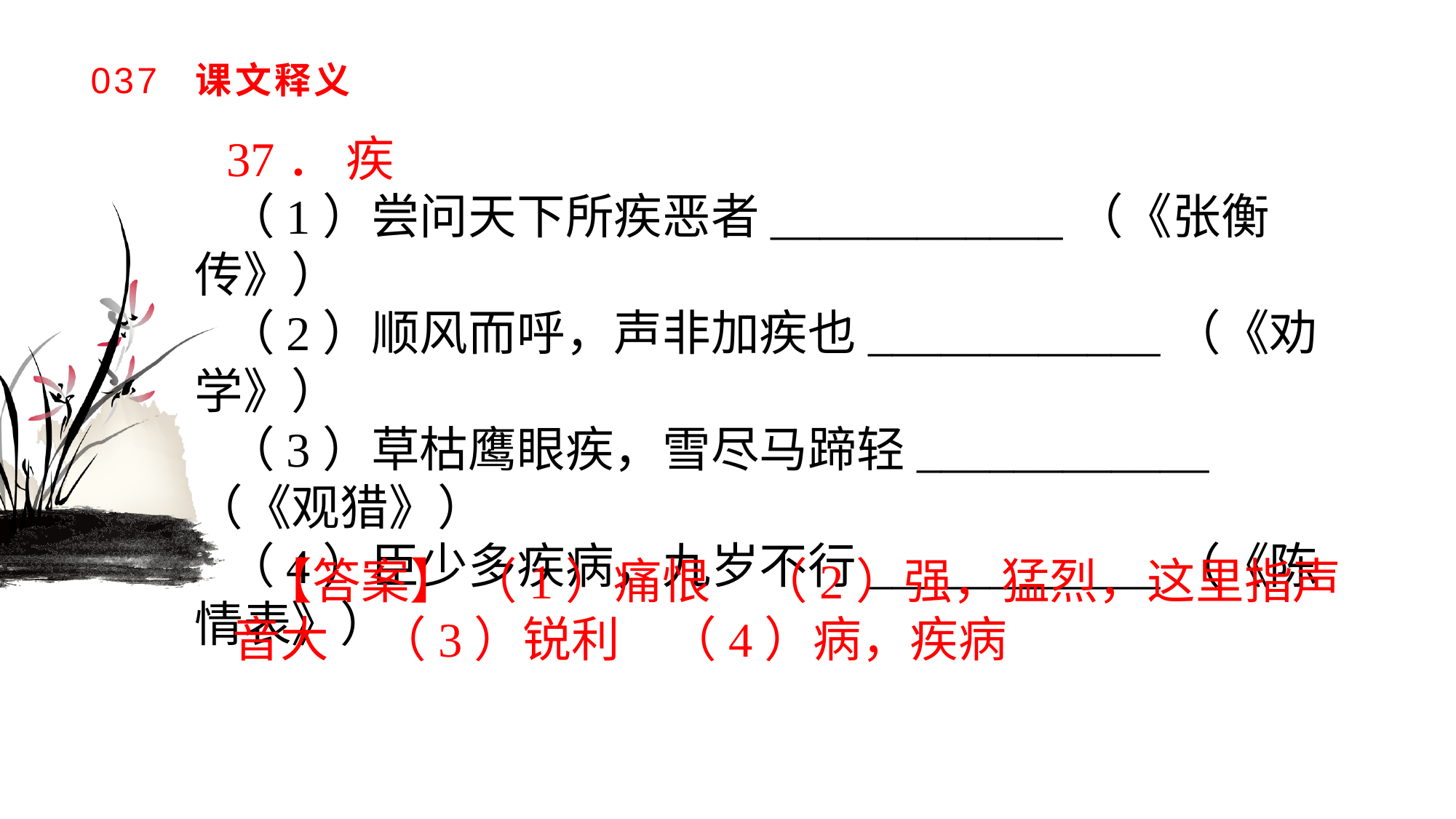

# 037  课文释义
37． 疾
（1）尝问天下所疾恶者____________（《张衡传》）（2）顺风而呼，声非加疾也____________（《劝学》）（3）草枯鹰眼疾，雪尽马蹄轻____________（《观猎》）（4）臣少多疾病，九岁不行____________（《陈情表》）
【答案】 （1）痛恨　（2）强，猛烈，这里指声音大　（3）锐利　（4）病，疾病